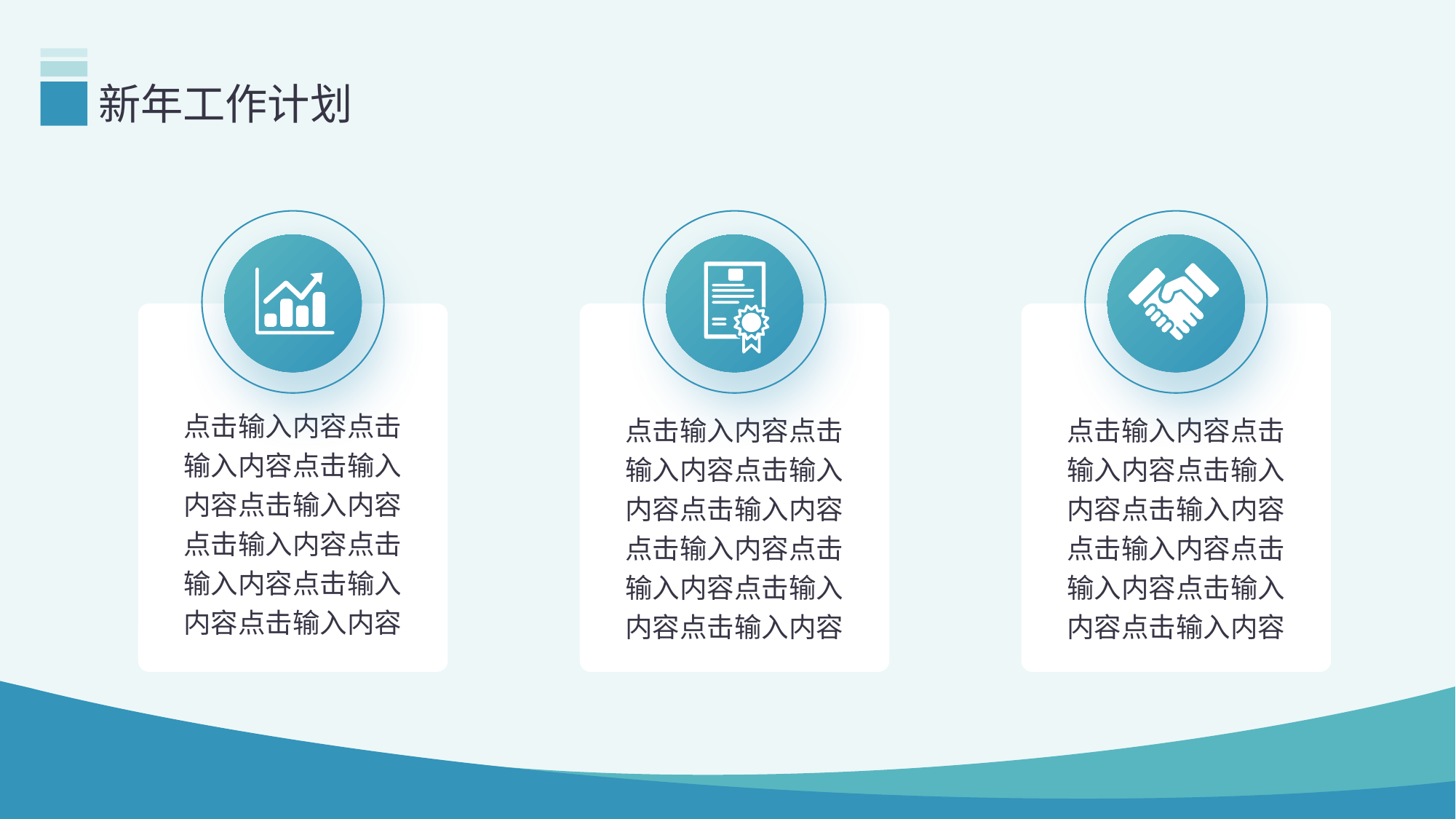

# 新年工作计划

点击输入内容点击输入内容点击输入内容点击输入内容
点击输入内容点击输入内容点击输入内容点击输入内容

点击输入内容点击输入内容点击输入内容点击输入内容
点击输入内容点击输入内容点击输入内容点击输入内容

点击输入内容点击输入内容点击输入内容点击输入内容
点击输入内容点击输入内容点击输入内容点击输入内容